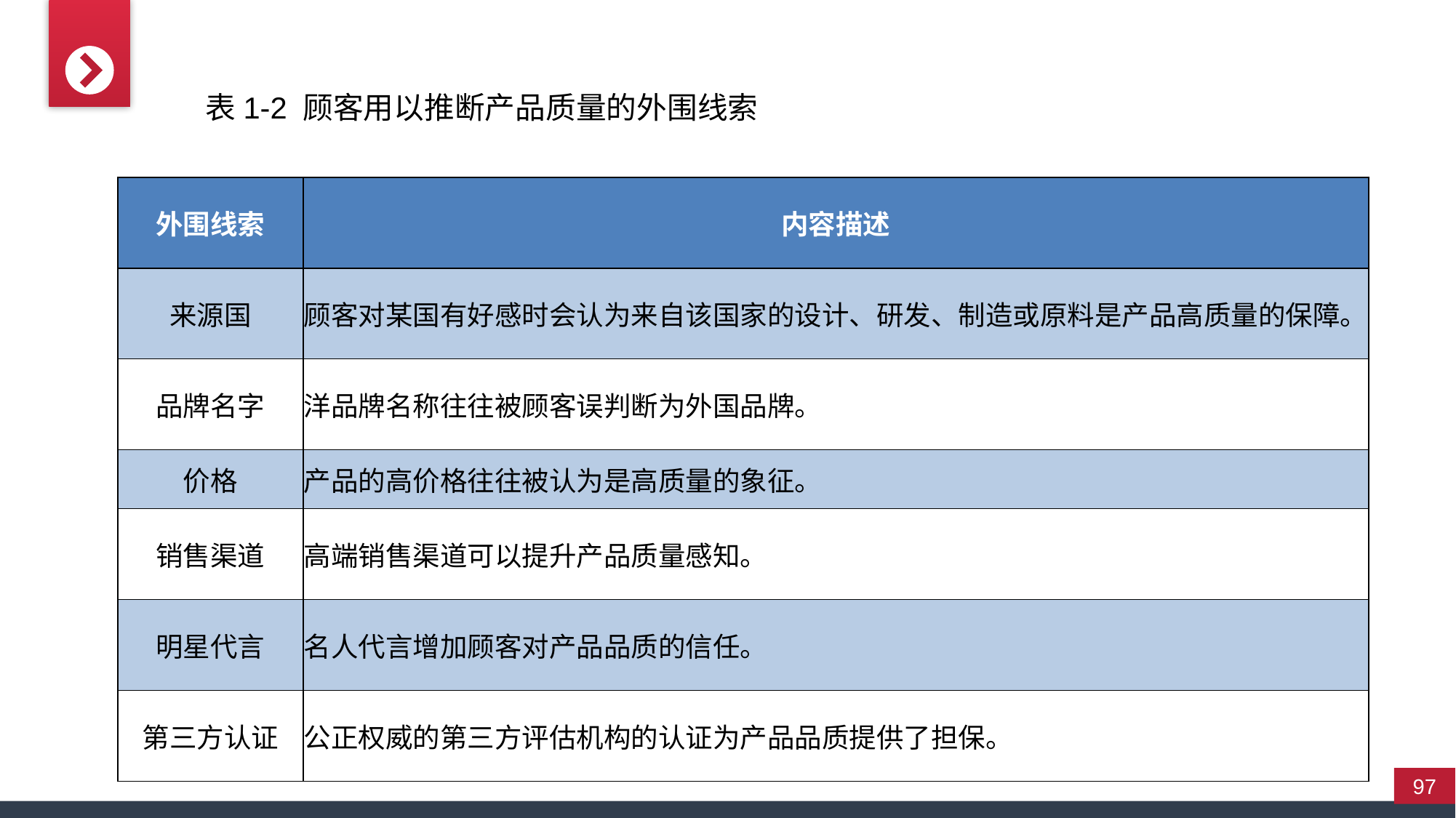

表1-2 顾客用以推断产品质量的外围线索
| 外围线索 | 内容描述 |
| --- | --- |
| 来源国 | 顾客对某国有好感时会认为来自该国家的设计、研发、制造或原料是产品高质量的保障。 |
| 品牌名字 | 洋品牌名称往往被顾客误判断为外国品牌。 |
| 价格 | 产品的高价格往往被认为是高质量的象征。 |
| 销售渠道 | 高端销售渠道可以提升产品质量感知。 |
| 明星代言 | 名人代言增加顾客对产品品质的信任。 |
| 第三方认证 | 公正权威的第三方评估机构的认证为产品品质提供了担保。 |